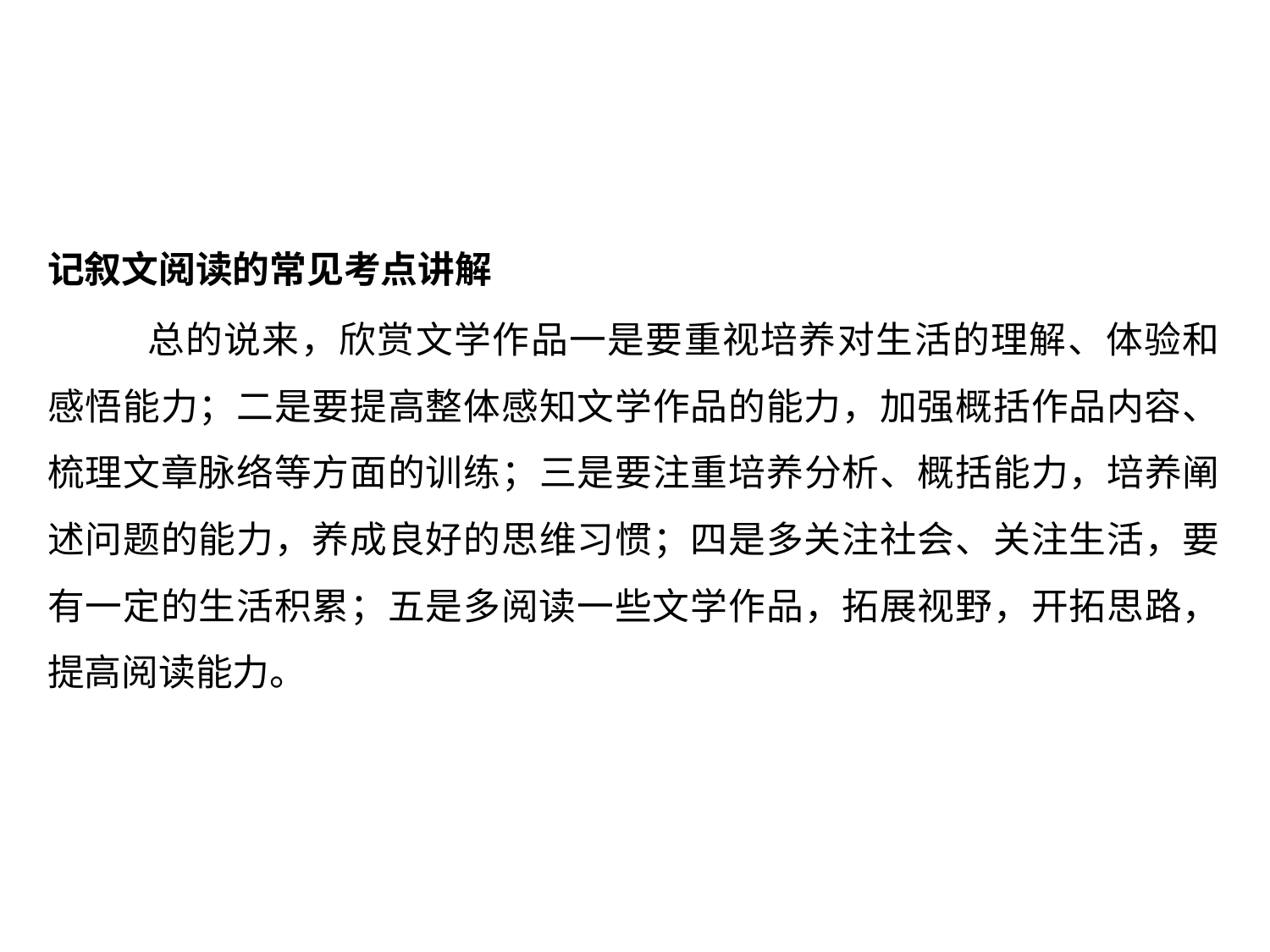

记叙文阅读的常见考点讲解
总的说来，欣赏文学作品一是要重视培养对生活的理解、体验和感悟能力；二是要提高整体感知文学作品的能力，加强概括作品内容、梳理文章脉络等方面的训练；三是要注重培养分析、概括能力，培养阐述问题的能力，养成良好的思维习惯；四是多关注社会、关注生活，要有一定的生活积累；五是多阅读一些文学作品，拓展视野，开拓思路，提高阅读能力。